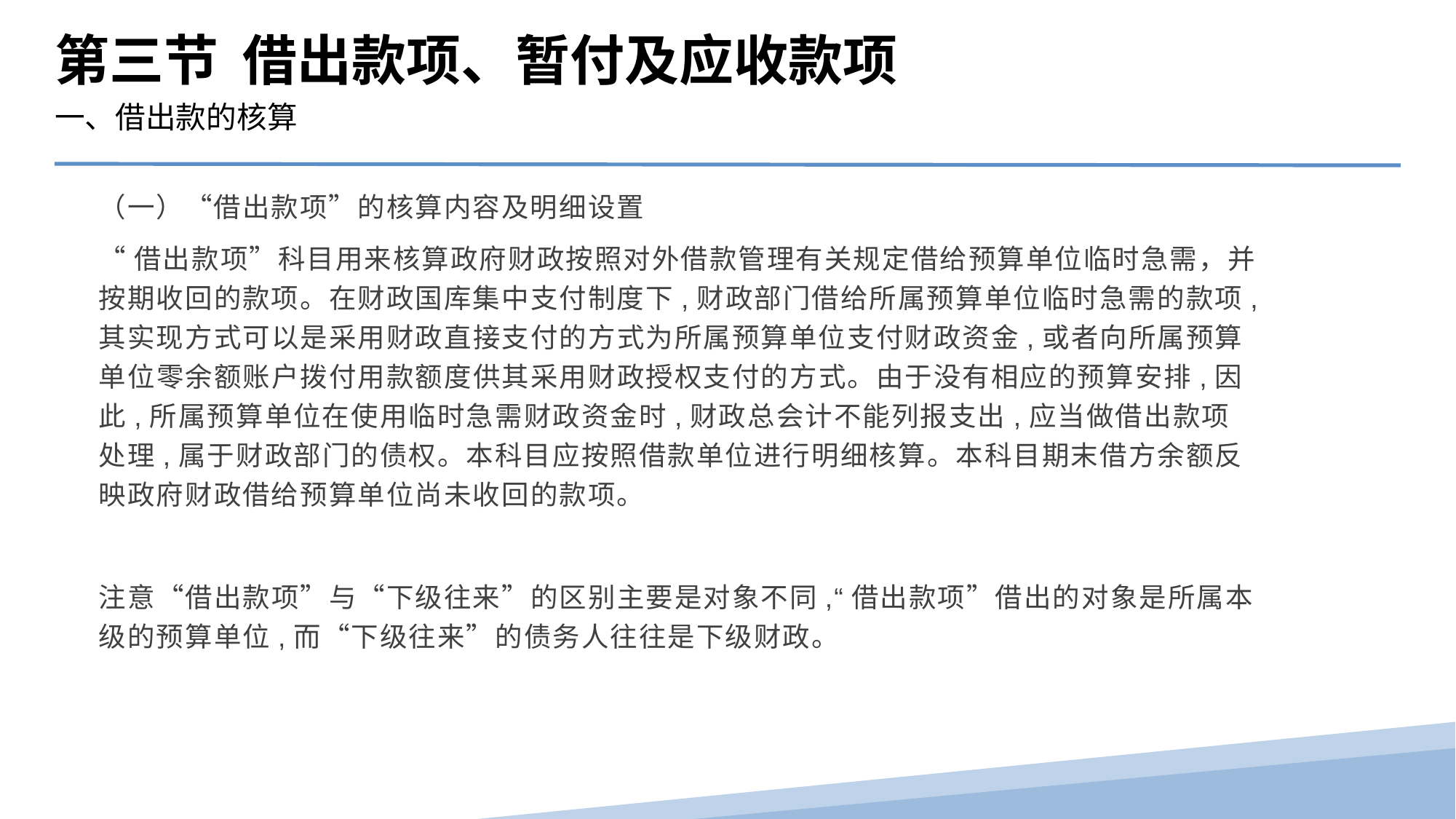

第三节  借出款项、暂付及应收款项
一、借出款的核算
（一）“借出款项”的核算内容及明细设置
“借出款项”科目用来核算政府财政按照对外借款管理有关规定借给预算单位临时急需，并按期收回的款项。在财政国库集中支付制度下,财政部门借给所属预算单位临时急需的款项,其实现方式可以是采用财政直接支付的方式为所属预算单位支付财政资金,或者向所属预算单位零余额账户拨付用款额度供其采用财政授权支付的方式。由于没有相应的预算安排,因此,所属预算单位在使用临时急需财政资金时,财政总会计不能列报支出,应当做借出款项处理,属于财政部门的债权。本科目应按照借款单位进行明细核算。本科目期末借方余额反映政府财政借给预算单位尚未收回的款项。

注意“借出款项”与“下级往来”的区别主要是对象不同,“借出款项”借出的对象是所属本级的预算单位,而“下级往来”的债务人往往是下级财政。